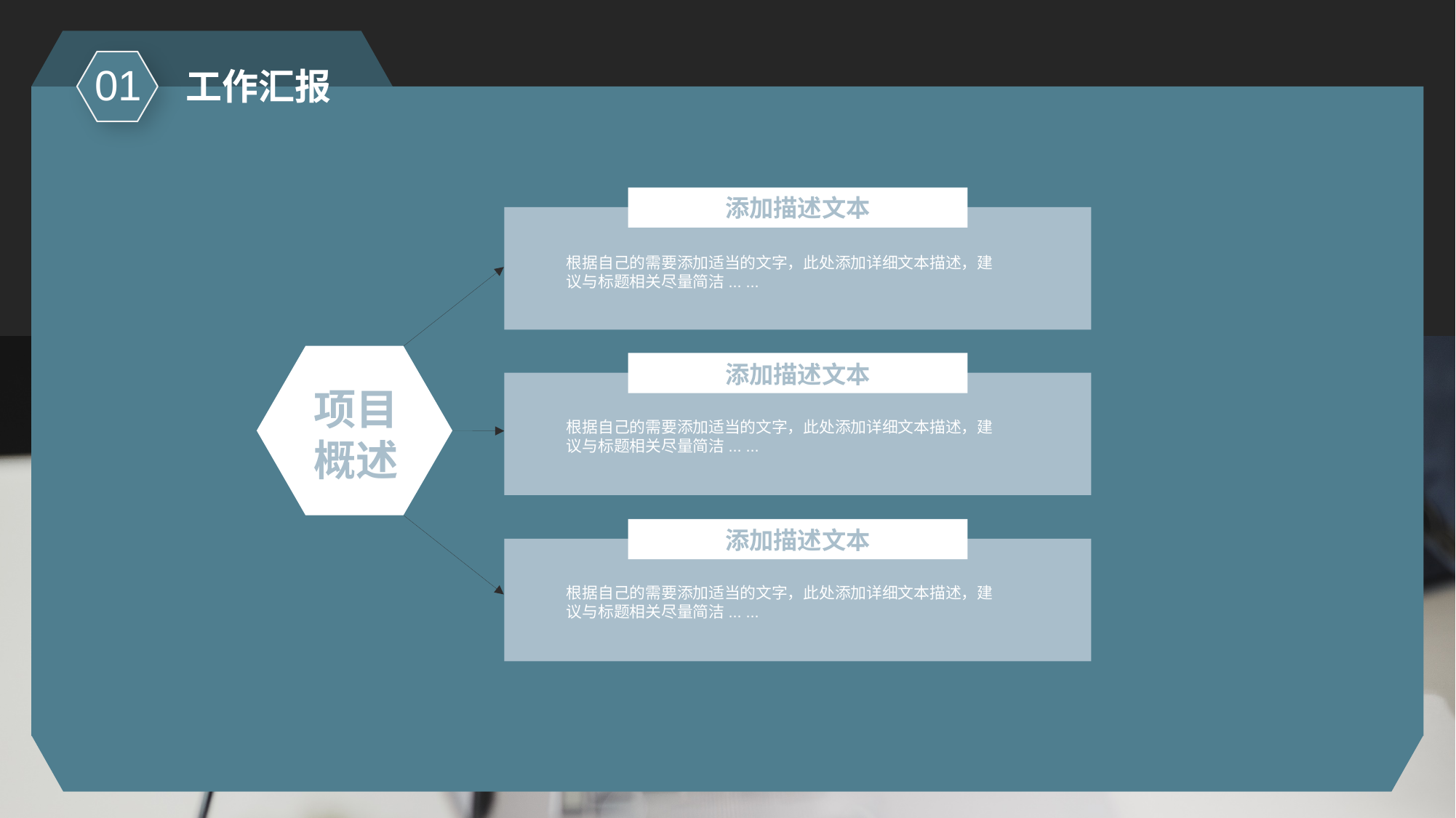

01
工作汇报

添加描述文本

根据自己的需要添加适当的文字，此处添加详细文本描述，建议与标题相关尽量简洁... ...

添加描述文本

项目概述
根据自己的需要添加适当的文字，此处添加详细文本描述，建议与标题相关尽量简洁... ...

添加描述文本

根据自己的需要添加适当的文字，此处添加详细文本描述，建议与标题相关尽量简洁... ...